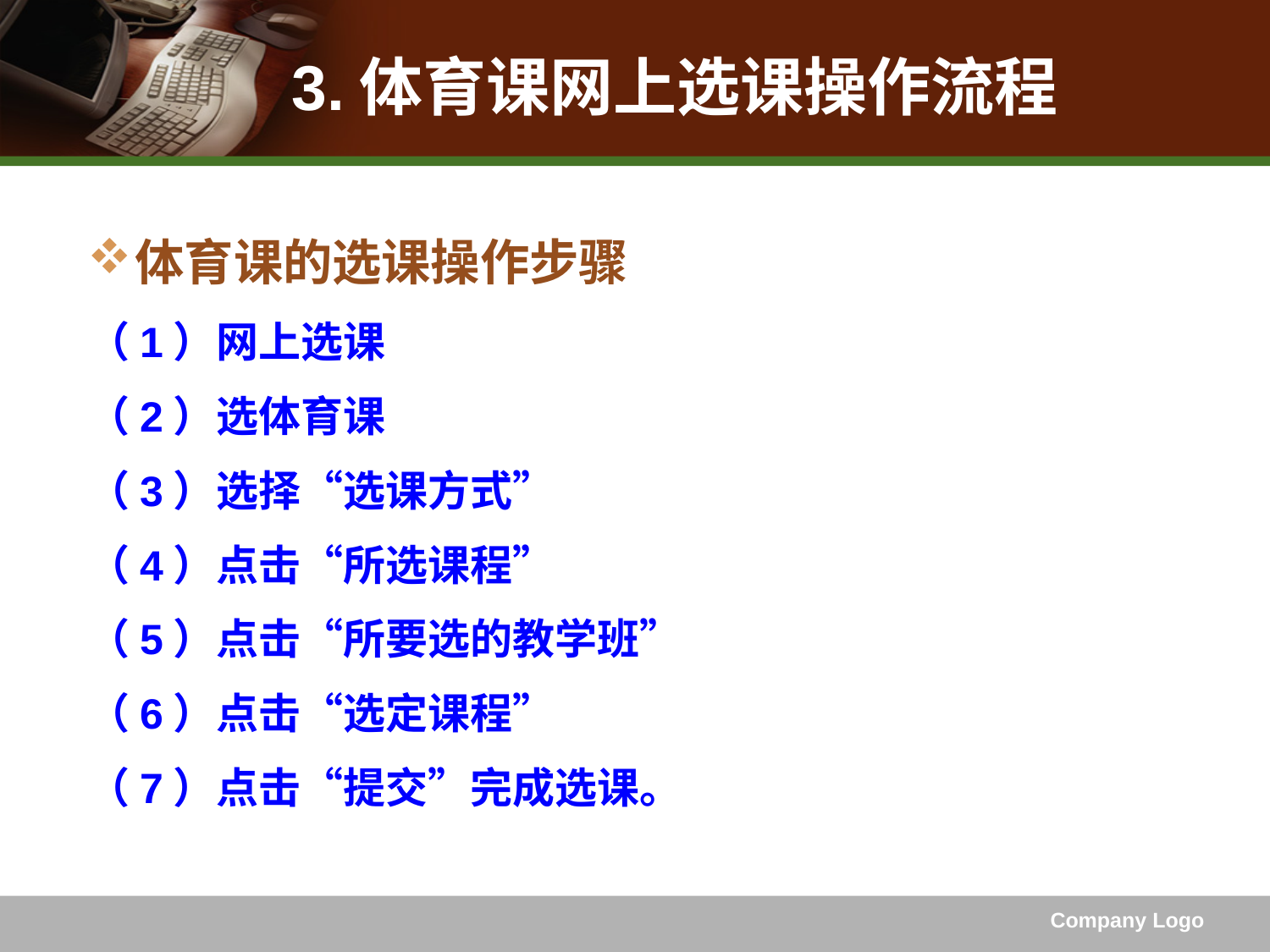

# 3.体育课网上选课操作流程
体育课的选课操作步骤
（1）网上选课
（2）选体育课
（3）选择“选课方式”
（4）点击“所选课程”
（5）点击“所要选的教学班”
（6）点击“选定课程”
（7）点击“提交”完成选课。
Company Logo